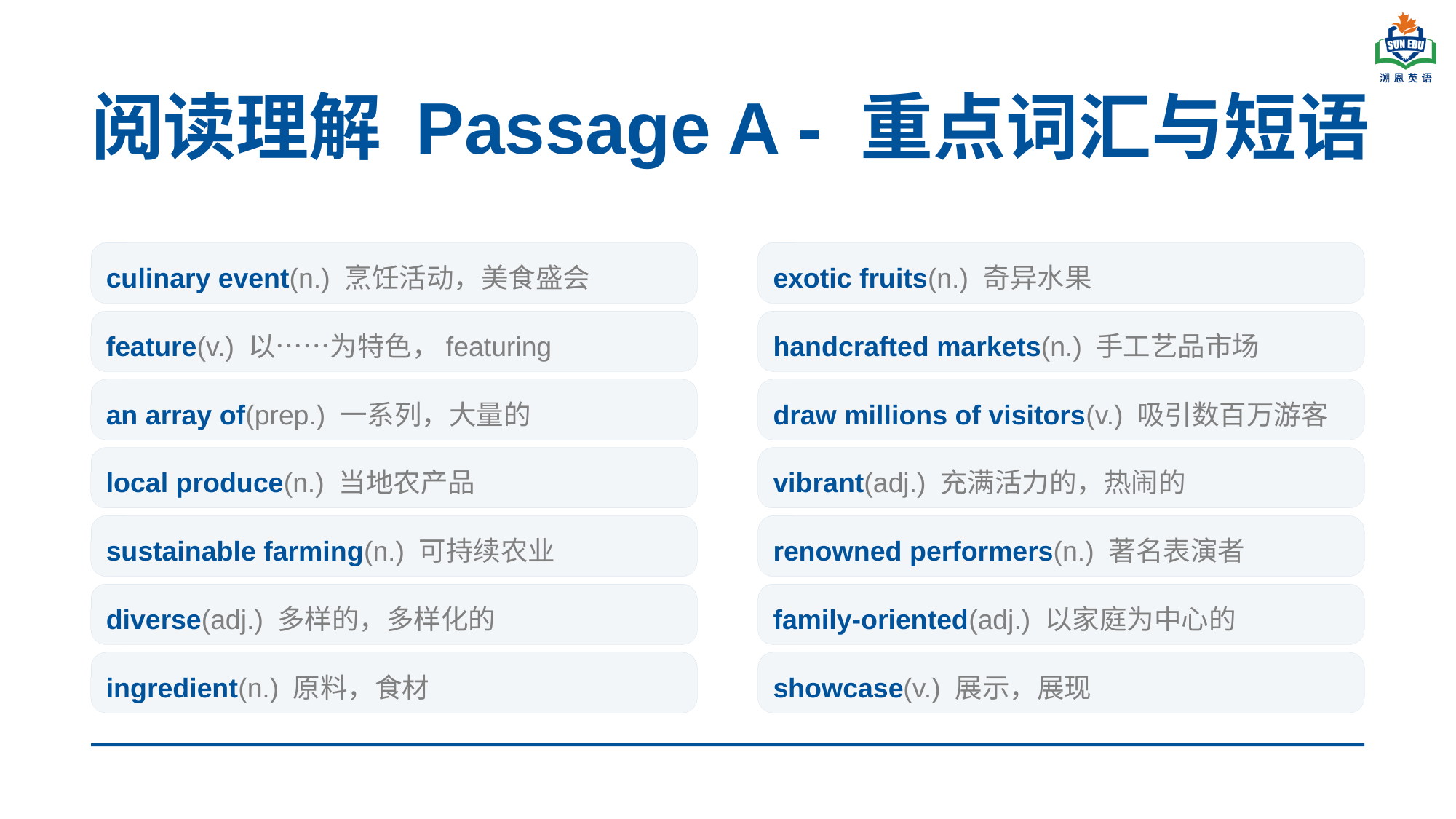

阅读理解 Passage A - 重点词汇与短语

culinary event(n.) 烹饪活动，美食盛会

exotic fruits(n.) 奇异水果

feature(v.) 以……为特色，featuring

handcrafted markets(n.) 手工艺品市场

an array of(prep.) 一系列，大量的

draw millions of visitors(v.) 吸引数百万游客

local produce(n.) 当地农产品

vibrant(adj.) 充满活力的，热闹的

sustainable farming(n.) 可持续农业

renowned performers(n.) 著名表演者

diverse(adj.) 多样的，多样化的

family-oriented(adj.) 以家庭为中心的

ingredient(n.) 原料，食材

showcase(v.) 展示，展现